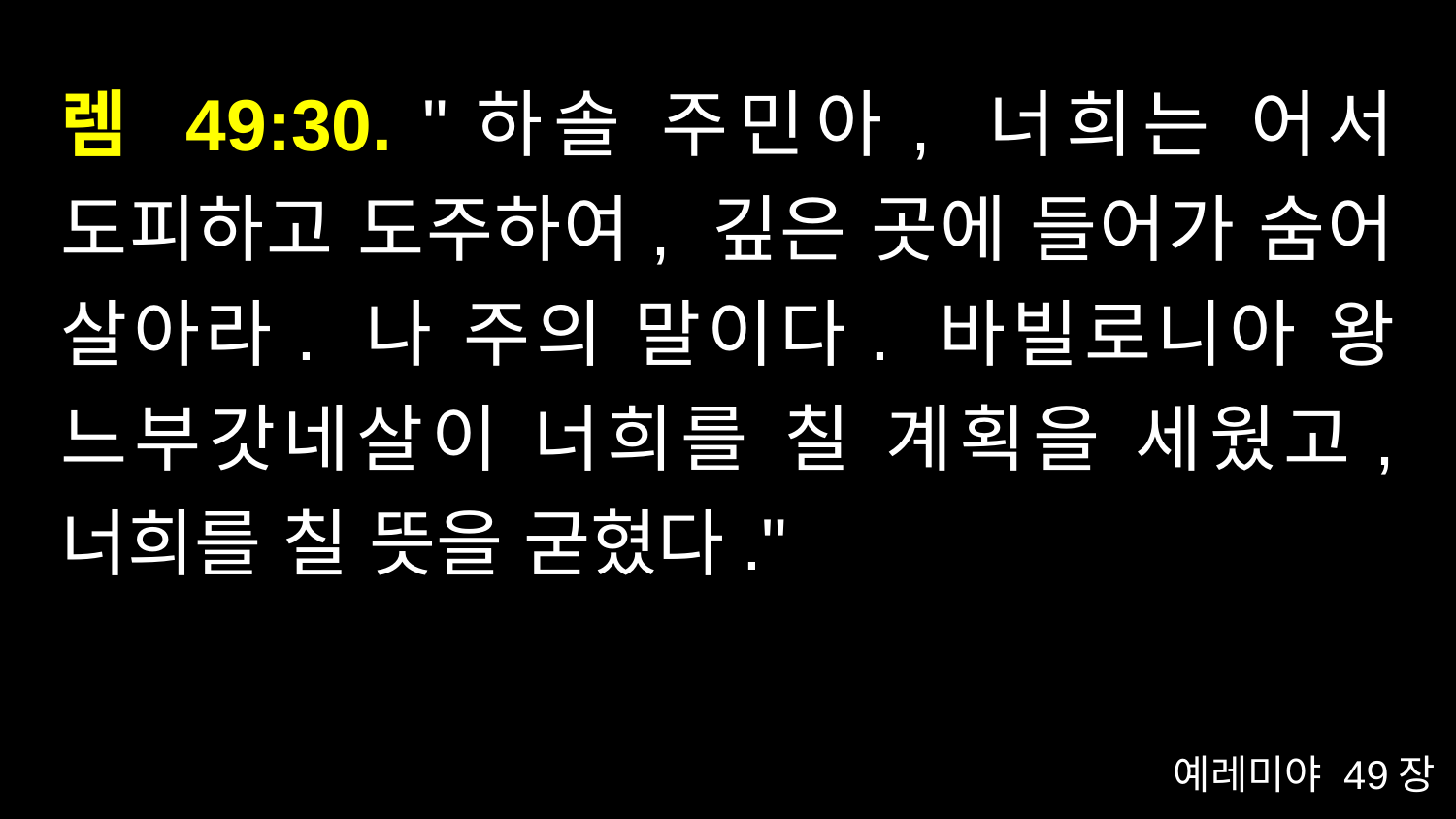

# 렘 49:30. "하솔 주민아, 너희는 어서 도피하고 도주하여, 깊은 곳에 들어가 숨어 살아라. 나 주의 말이다. 바빌로니아 왕 느부갓네살이 너희를 칠 계획을 세웠고, 너희를 칠 뜻을 굳혔다."
예레미야 49장